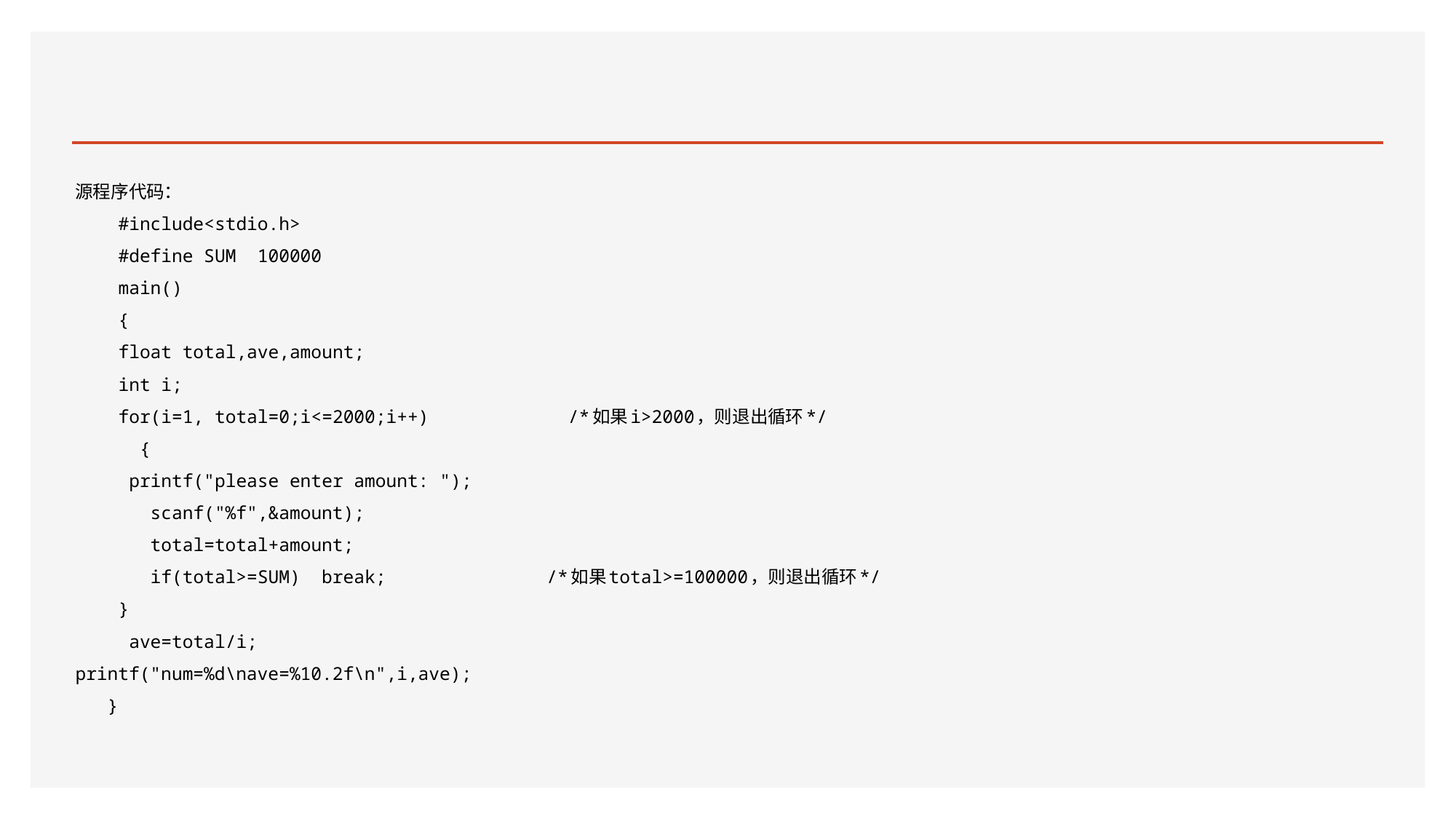

#
源程序代码：
    #include<stdio.h>
    #define SUM  100000
    main()
    {
    float total,ave,amount;
    int i;
    for(i=1, total=0;i<=2000;i++)             /*如果i>2000，则退出循环*/
      {
     printf("please enter amount: ");
       scanf("%f",&amount);
       total=total+amount;
       if(total>=SUM)  break;               /*如果total>=100000，则退出循环*/
    }
     ave=total/i;
printf("num=%d\nave=%10.2f\n",i,ave);
   }